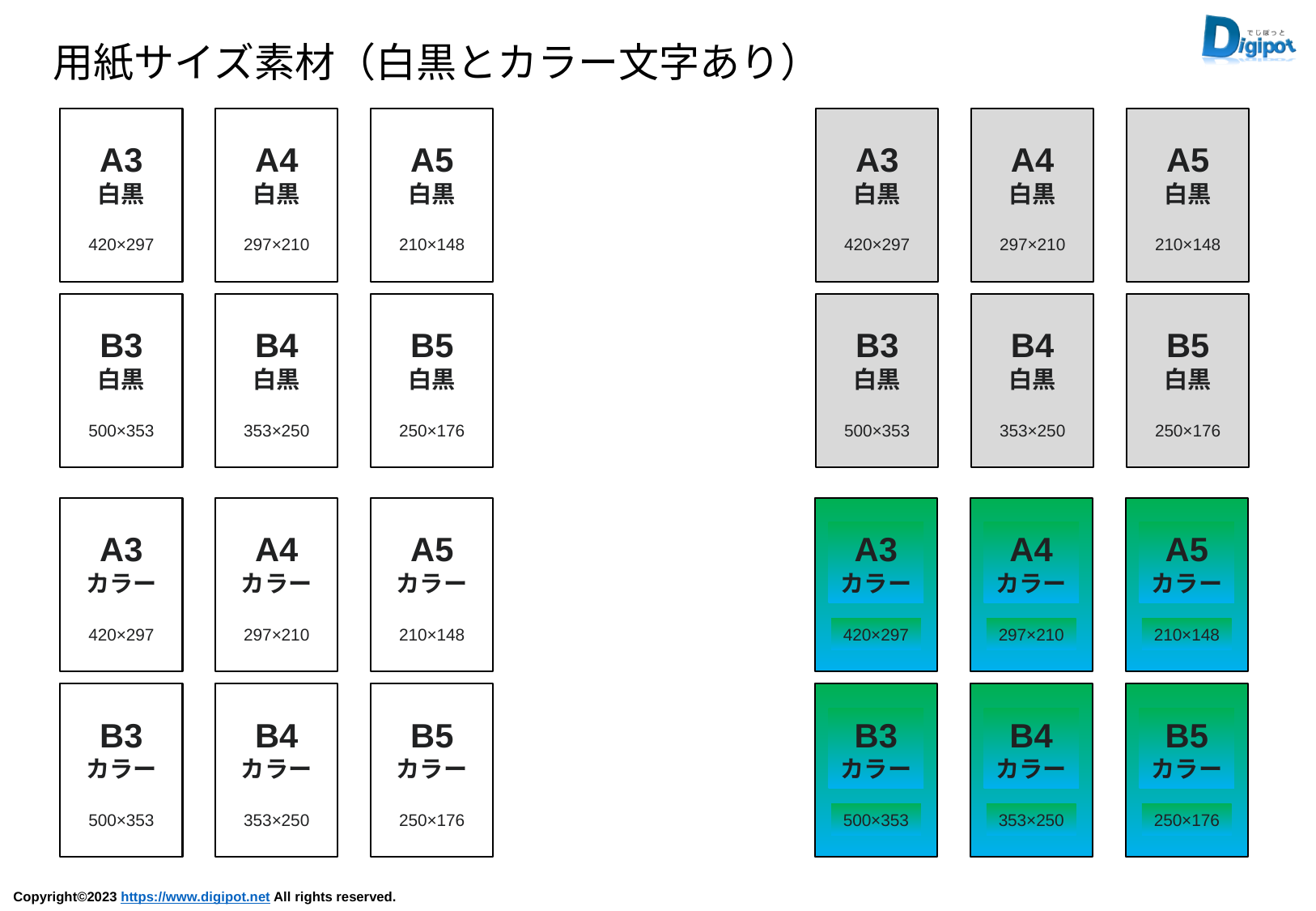

用紙サイズ素材（白黒とカラー文字あり）

A3
白黒
420×297

A4
白黒
297×210

A5
白黒
210×148

A3
白黒
420×297

A4
白黒
297×210

A5
白黒
210×148

B3
白黒
500×353

B4
白黒
353×250

B5
白黒
250×176

B3
白黒
500×353

B4
白黒
353×250

B5
白黒
250×176

A3
カラー
420×297

A4
カラー
297×210

A5
カラー
210×148

A3
カラー
420×297

A4
カラー
297×210

A5
カラー
210×148

B3
カラー
500×353

B4
カラー
353×250

B5
カラー
250×176

B3
カラー
500×353

B4
カラー
353×250

B5
カラー
250×176